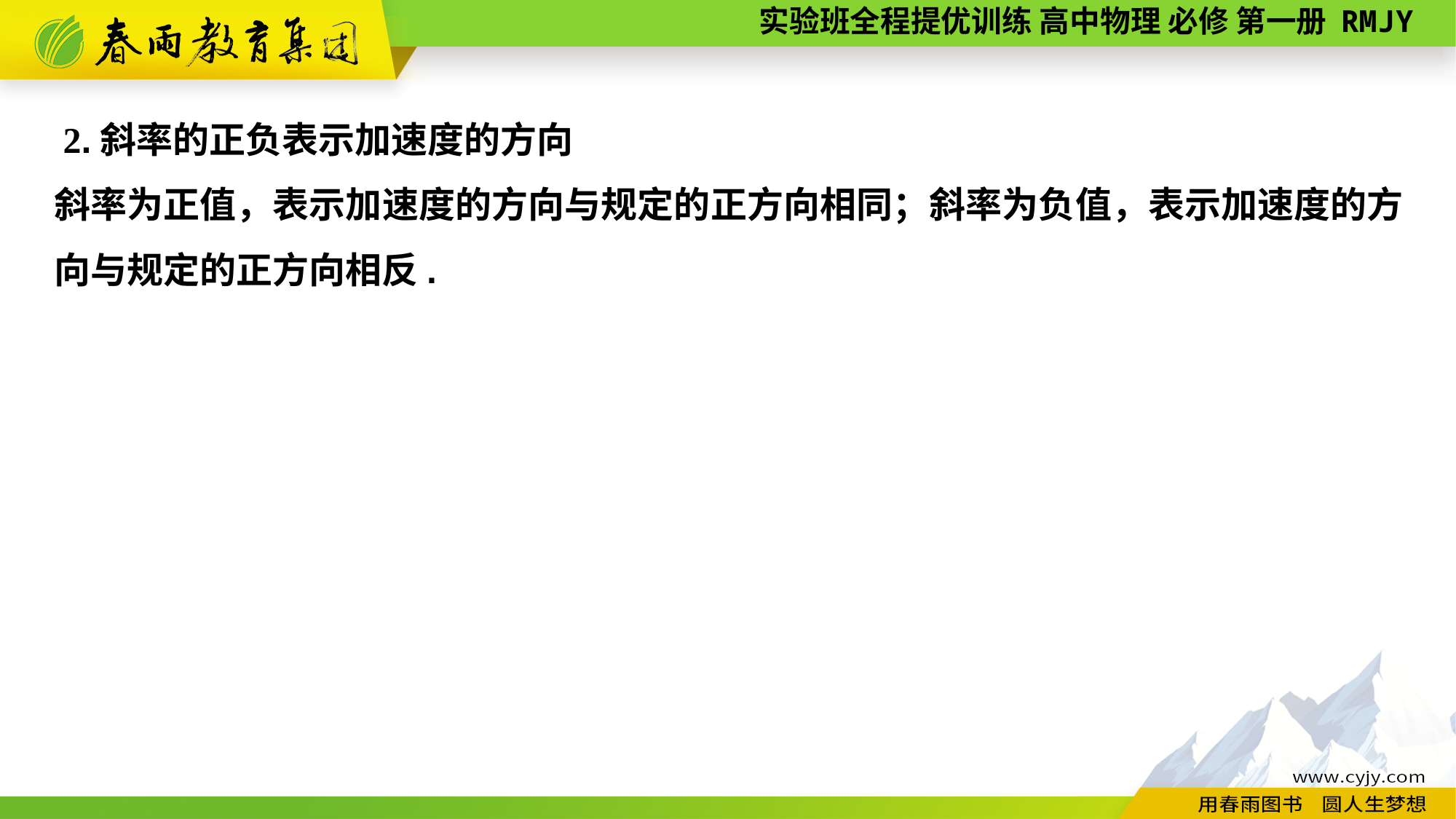

2.斜率的正负表示加速度的方向
斜率为正值，表示加速度的方向与规定的正方向相同；斜率为负值，表示加速度的方向与规定的正方向相反.